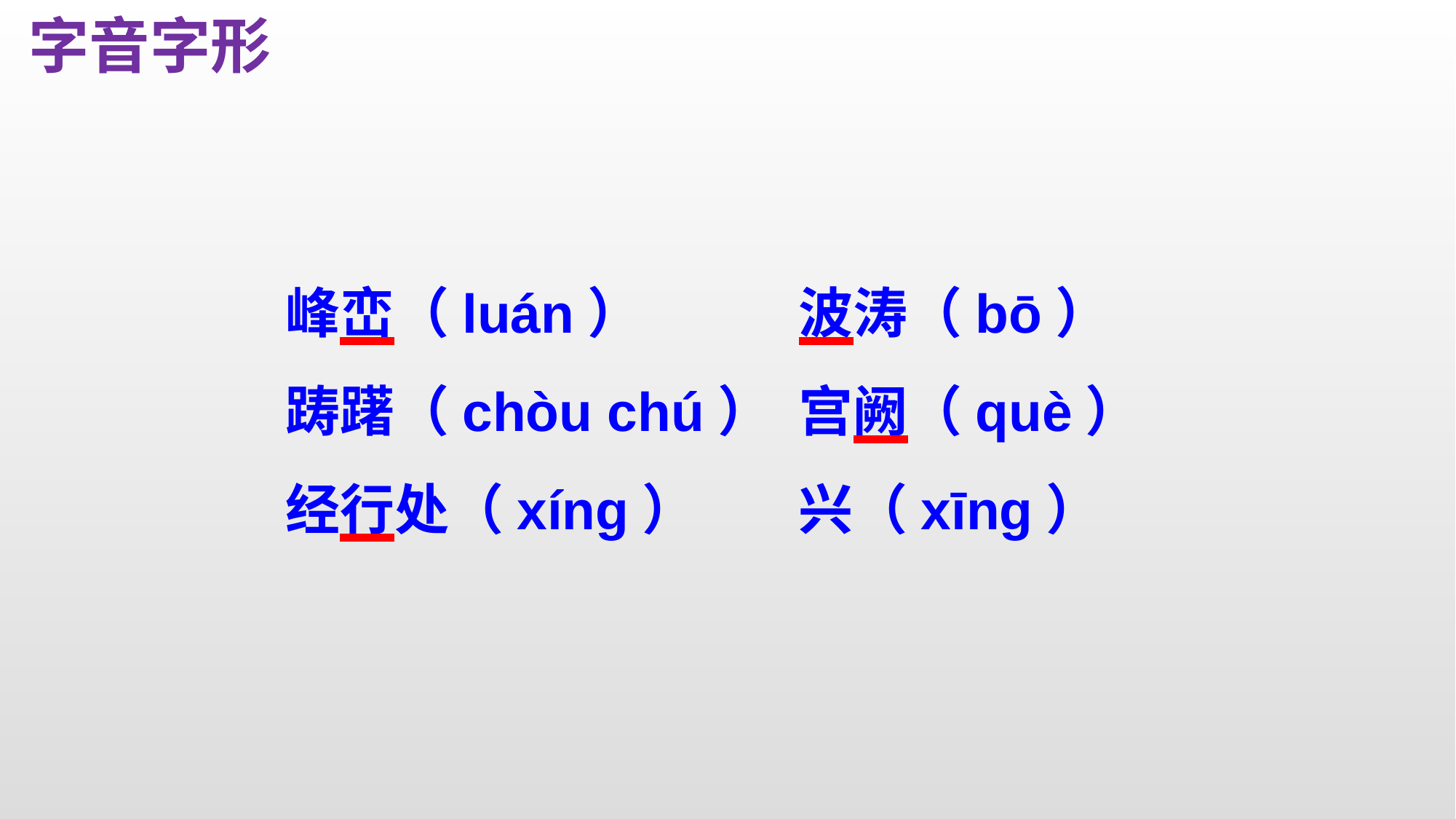

字音字形
峰峦（luán）
踌躇（chòu chú）
经行处（xíng）
波涛（bō）
宫阙（què）
兴（xīng）